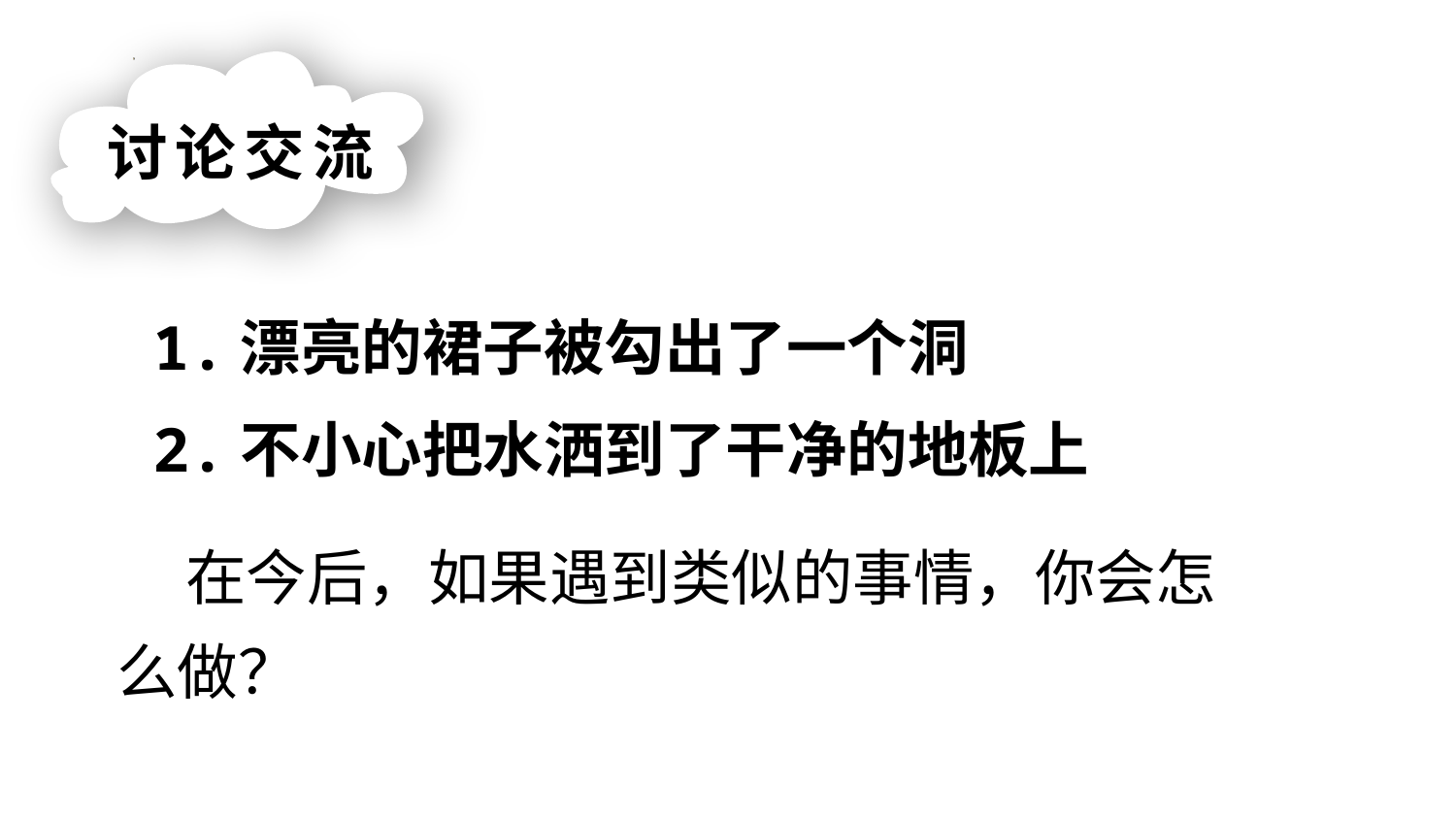

讨论交流
 1.漂亮的裙子被勾出了一个洞
 2.不小心把水洒到了干净的地板上
    在今后，如果遇到类似的事情，你会怎么做？